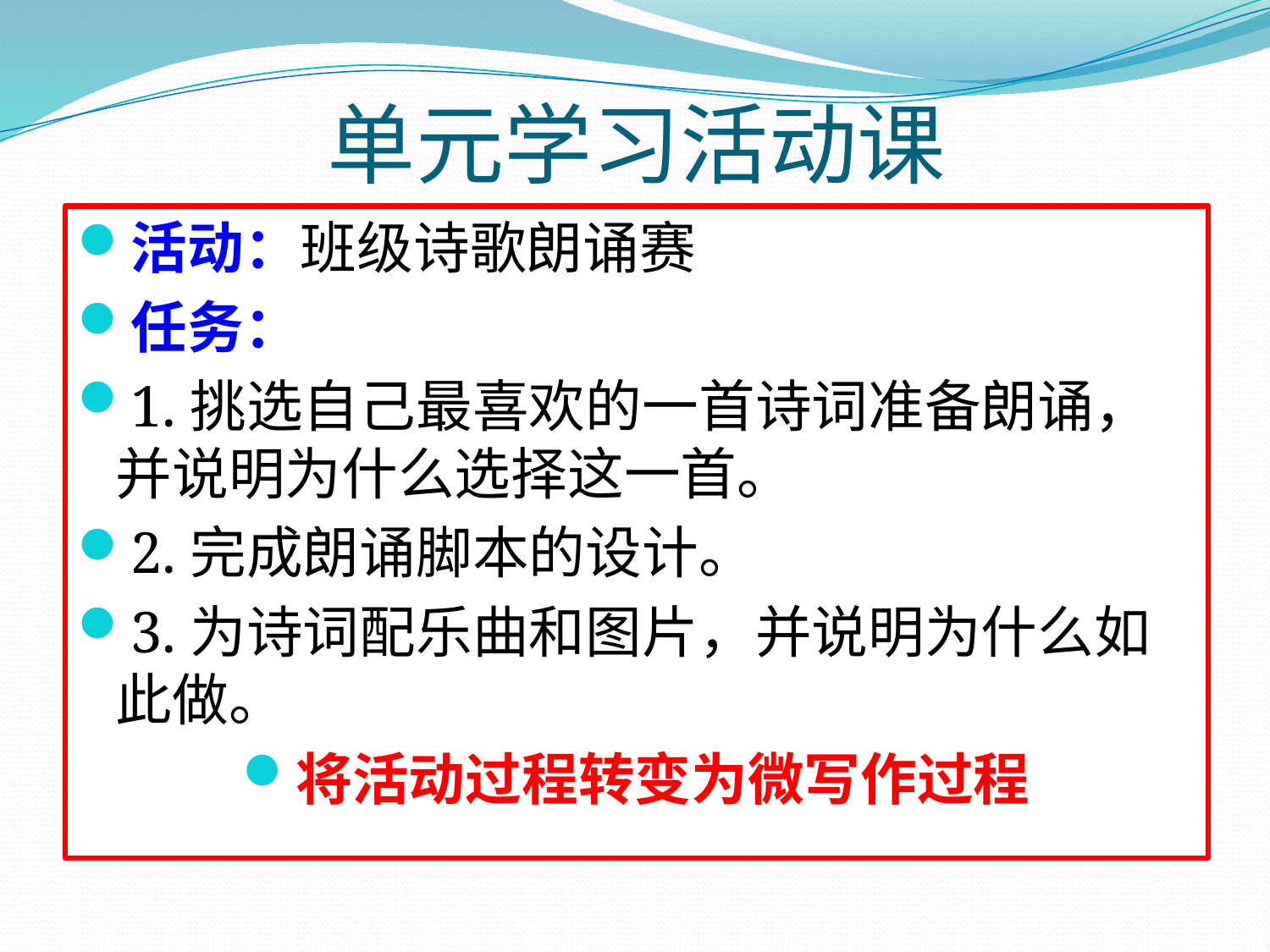

# 单元学习活动课
活动：班级诗歌朗诵赛
任务：
1.挑选自己最喜欢的一首诗词准备朗诵，并说明为什么选择这一首。
2.完成朗诵脚本的设计。
3.为诗词配乐曲和图片，并说明为什么如此做。
将活动过程转变为微写作过程